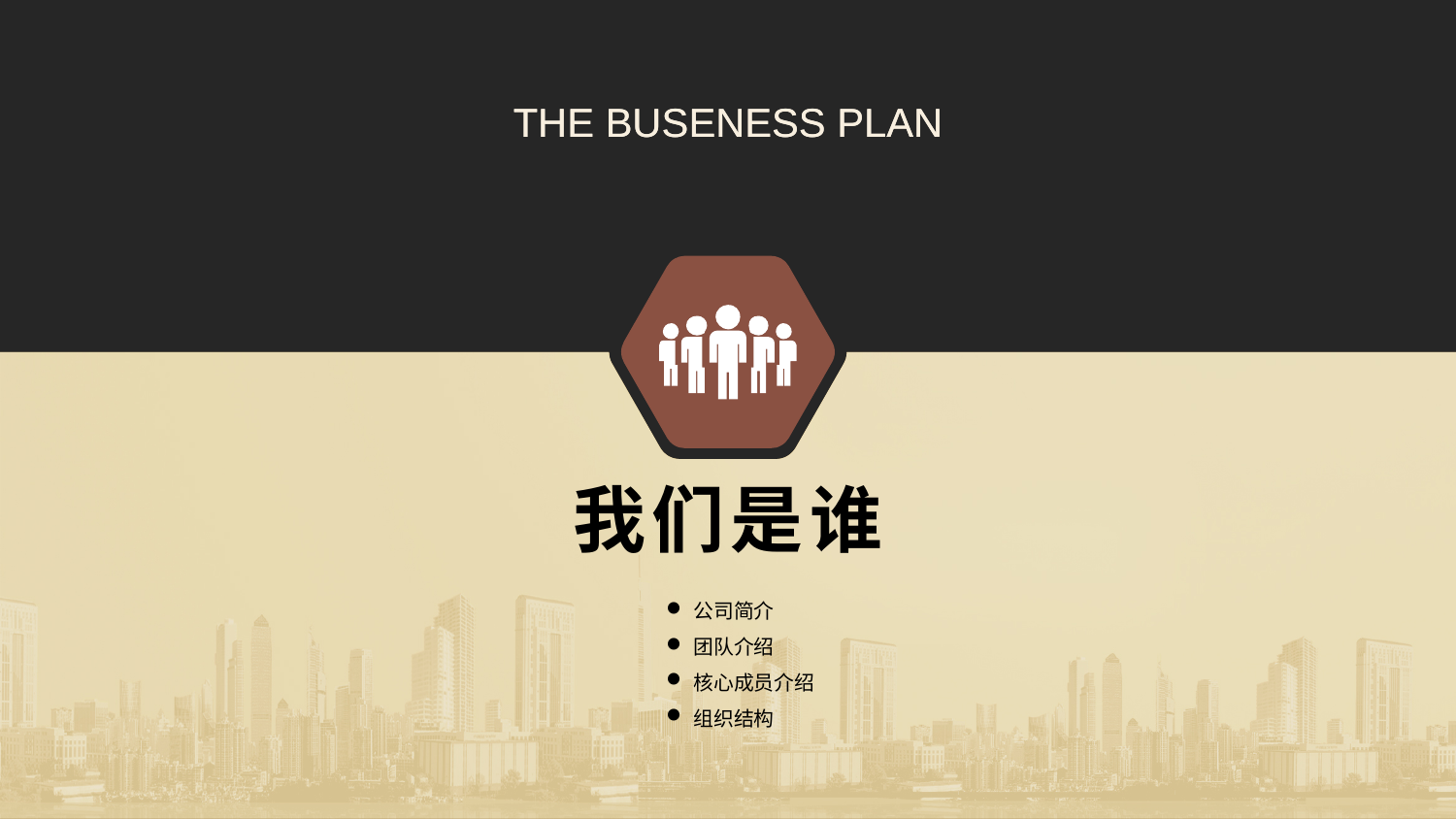

THE BUSENESS PLAN

我们是谁
公司简介
团队介绍
核心成员介绍
组织结构